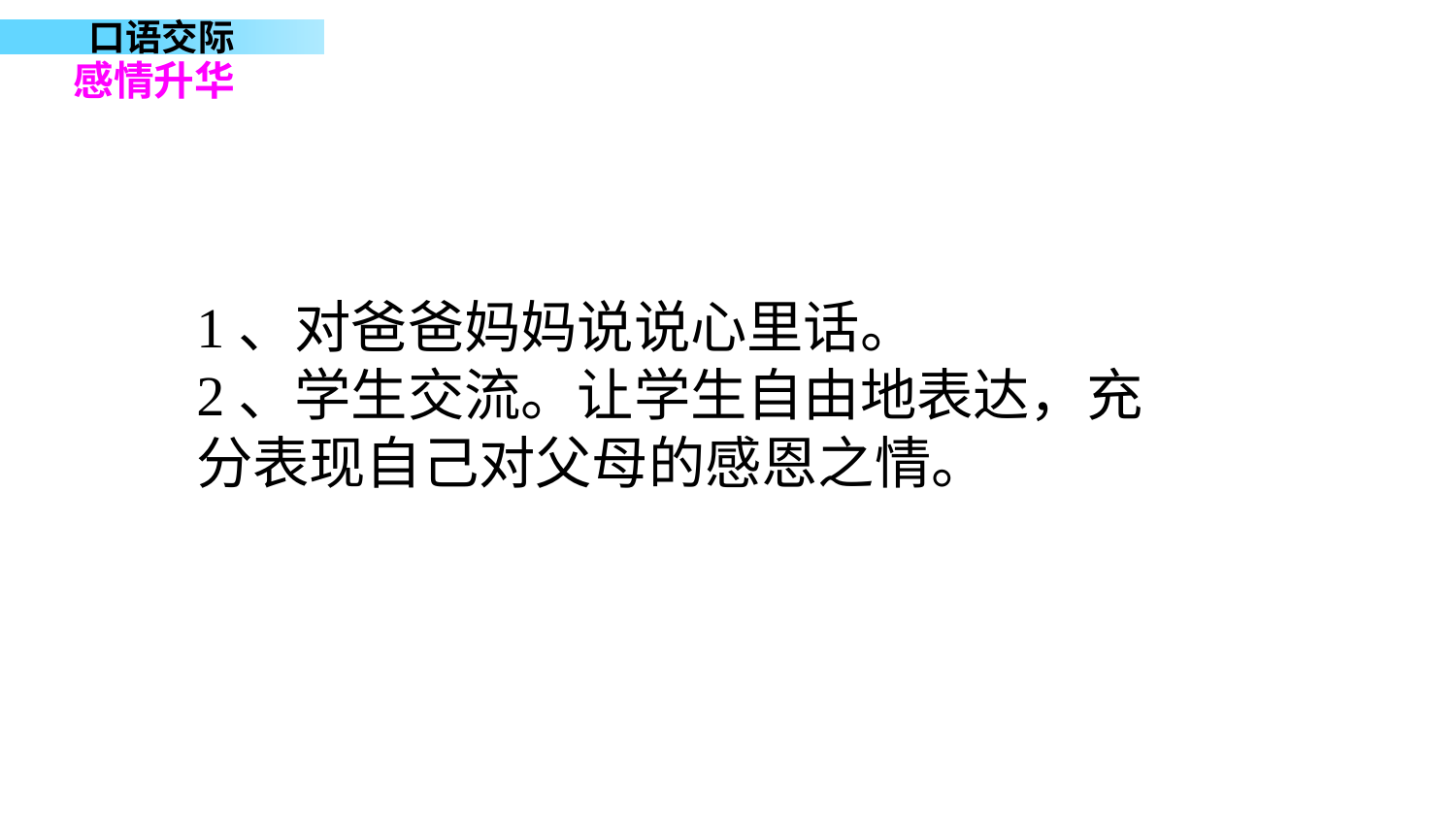

感情升华
1、对爸爸妈妈说说心里话。
2、学生交流。让学生自由地表达，充分表现自己对父母的感恩之情。